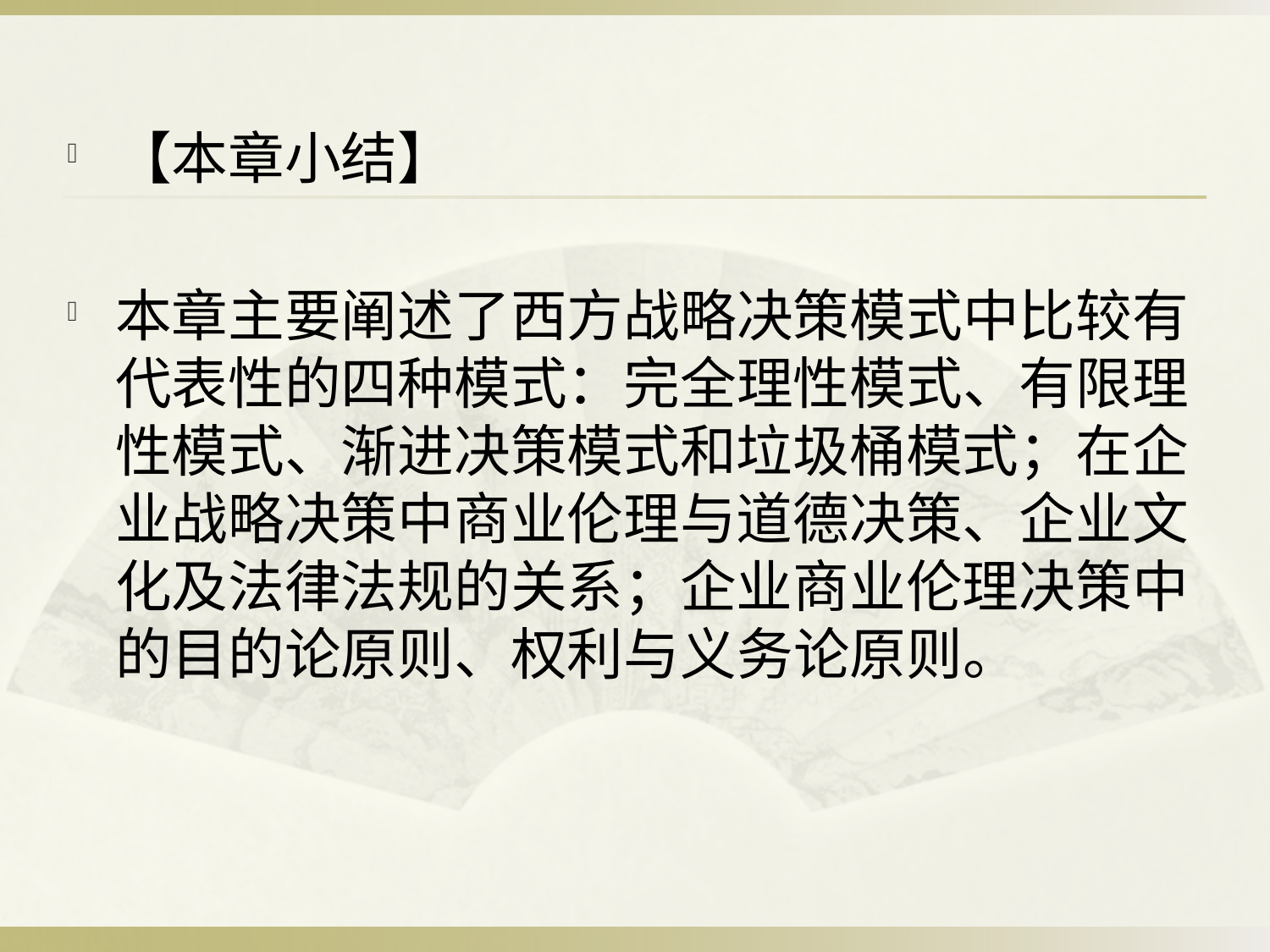

#
【本章小结】

本章主要阐述了西方战略决策模式中比较有代表性的四种模式：完全理性模式、有限理性模式、渐进决策模式和垃圾桶模式；在企业战略决策中商业伦理与道德决策、企业文化及法律法规的关系；企业商业伦理决策中的目的论原则、权利与义务论原则。